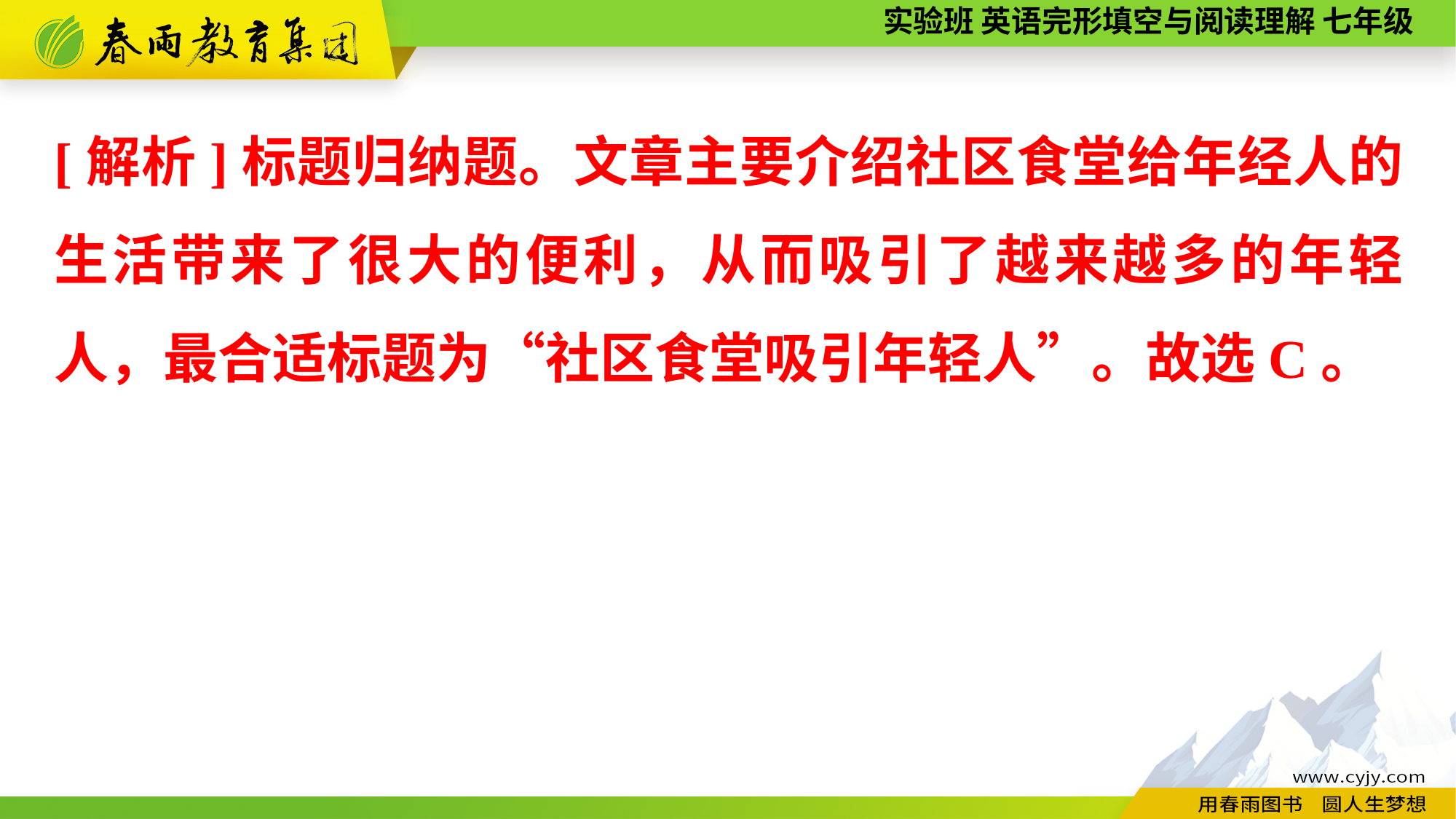

[解析]标题归纳题。文章主要介绍社区食堂给年经人的生活带来了很大的便利，从而吸引了越来越多的年轻人，最合适标题为“社区食堂吸引年轻人”。故选C。